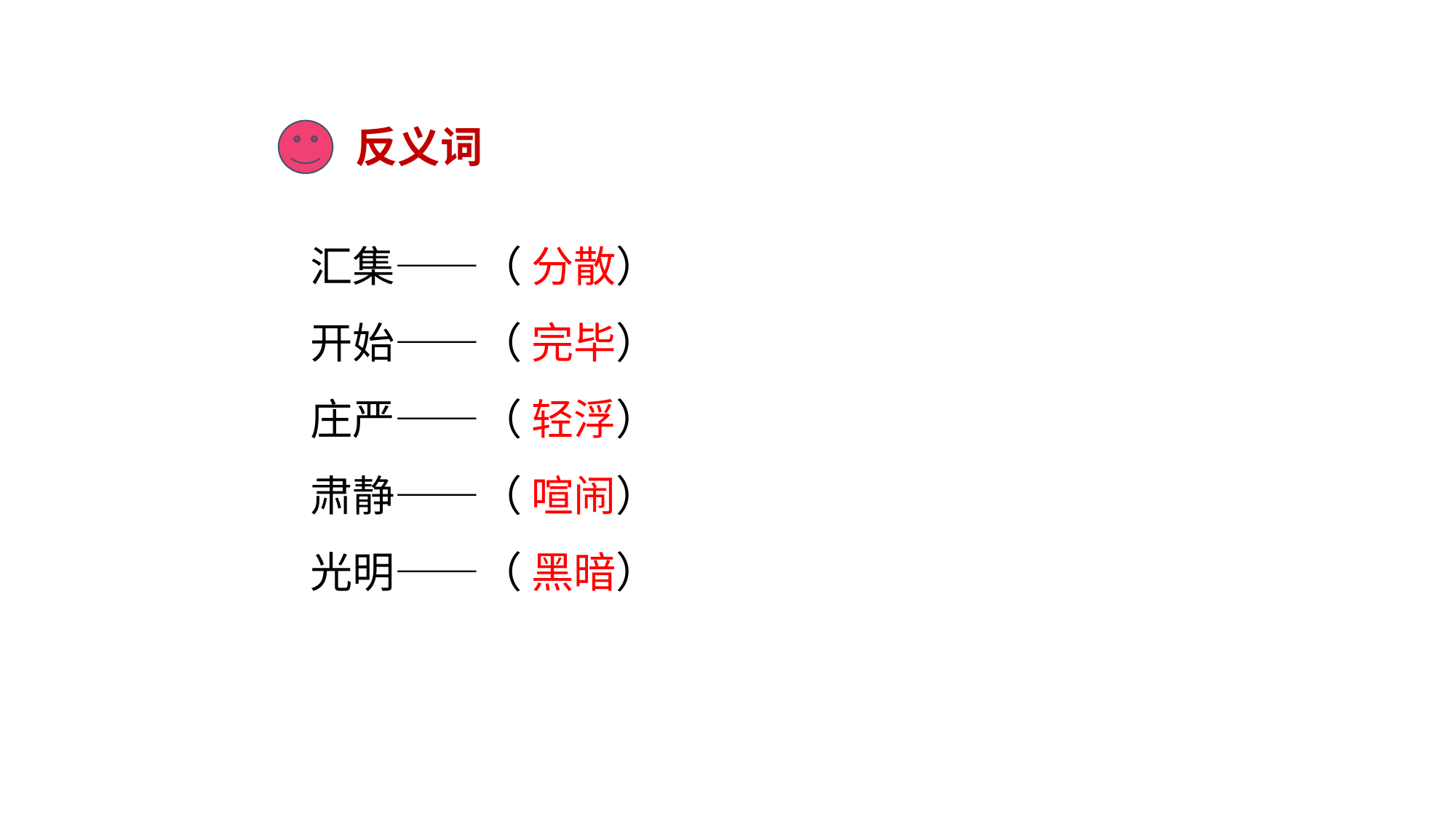

反义词

汇集——（ 分散）
开始——（ 完毕）
庄严——（ 轻浮）
肃静——（ 喧闹）
光明——（ 黑暗）